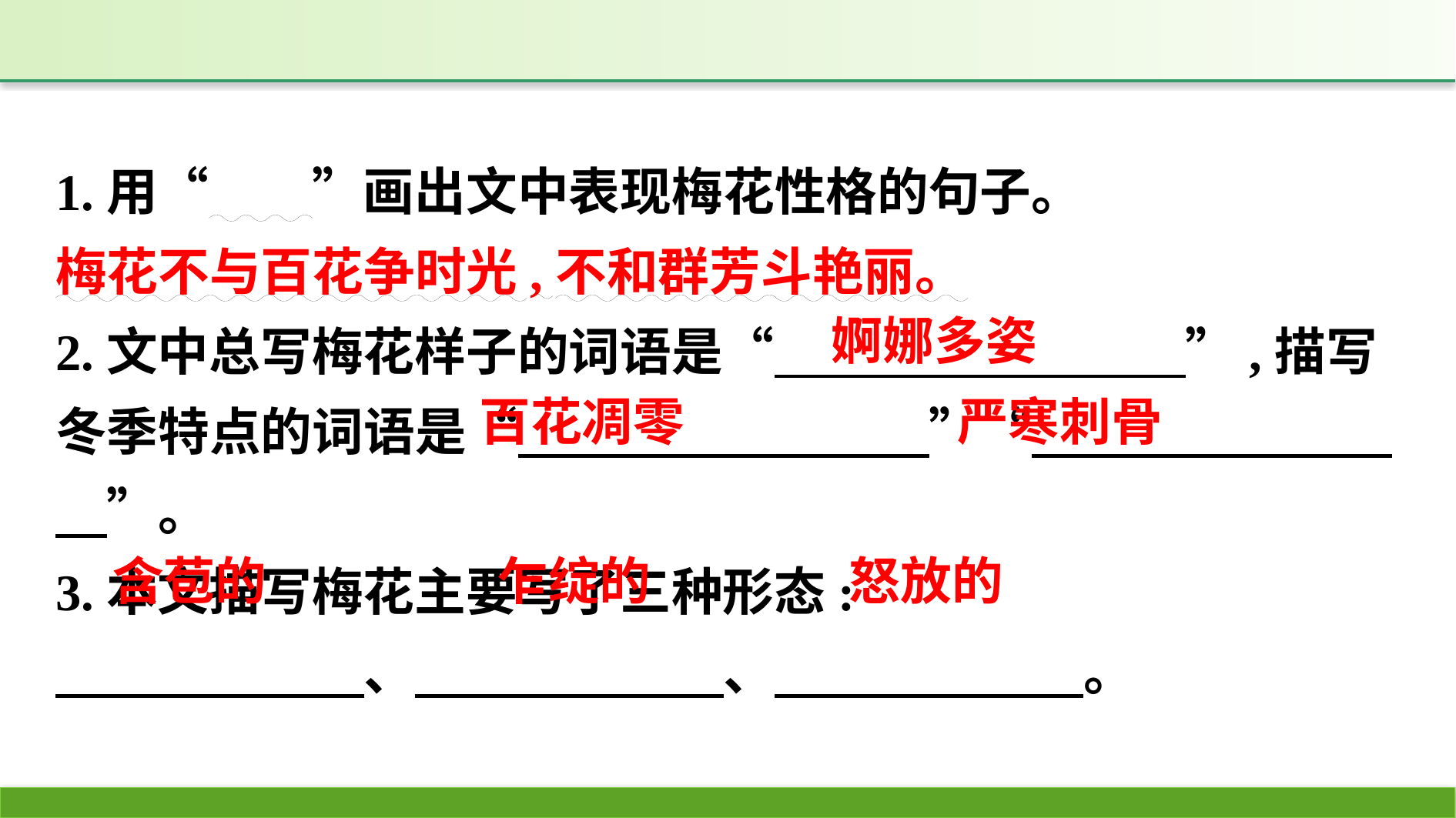

1.用“　　”画出文中表现梅花性格的句子。
梅花不与百花争时光,不和群芳斗艳丽。
2.文中总写梅花样子的词语是“　　　　　　　　”,描写冬季特点的词语是“　　　　　　　　”“　　　　　　　　”。
3.本文描写梅花主要写了三种形态:
　　　　　　、　　　　　　、　　　　　　。
婀娜多姿
百花凋零
严寒刺骨
怒放的
含苞的
乍绽的